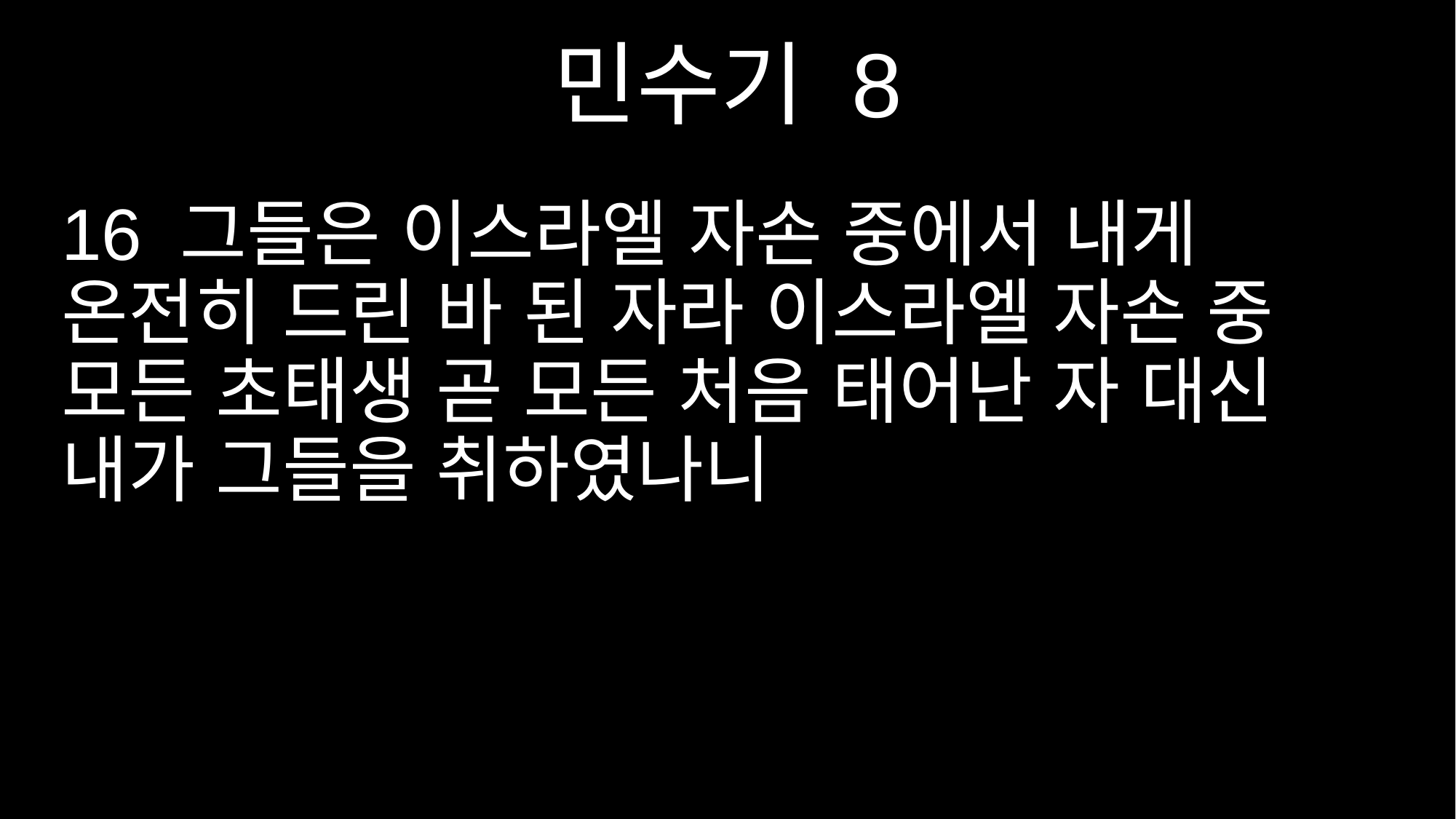

민수기 8
16 그들은 이스라엘 자손 중에서 내게 온전히 드린 바 된 자라 이스라엘 자손 중 모든 초태생 곧 모든 처음 태어난 자 대신 내가 그들을 취하였나니